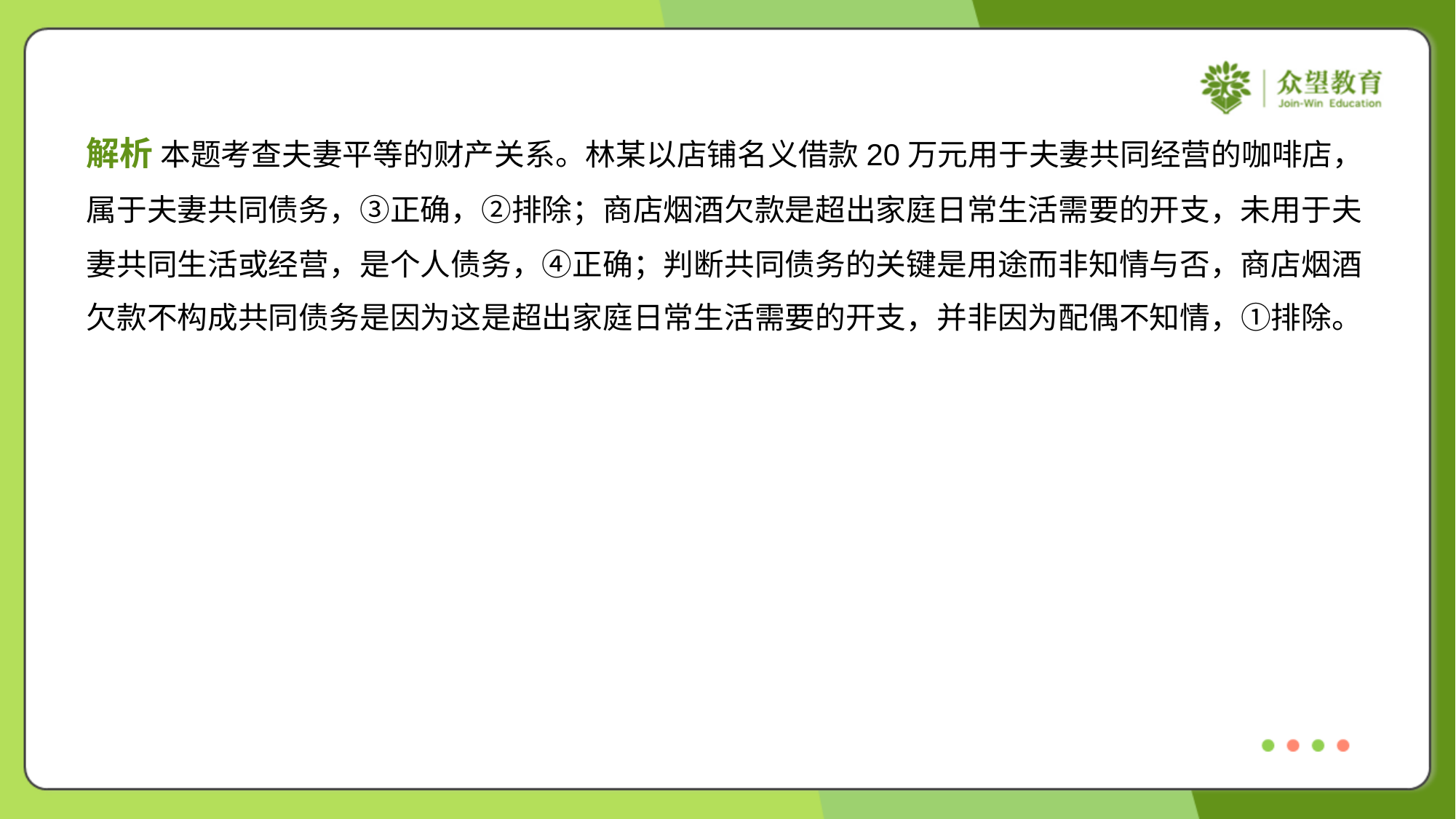

解析 本题考查夫妻平等的财产关系。林某以店铺名义借款20万元用于夫妻共同经营的咖啡店，
属于夫妻共同债务，③正确，②排除；商店烟酒欠款是超出家庭日常生活需要的开支，未用于夫
妻共同生活或经营，是个人债务，④正确；判断共同债务的关键是用途而非知情与否，商店烟酒
欠款不构成共同债务是因为这是超出家庭日常生活需要的开支，并非因为配偶不知情，①排除。